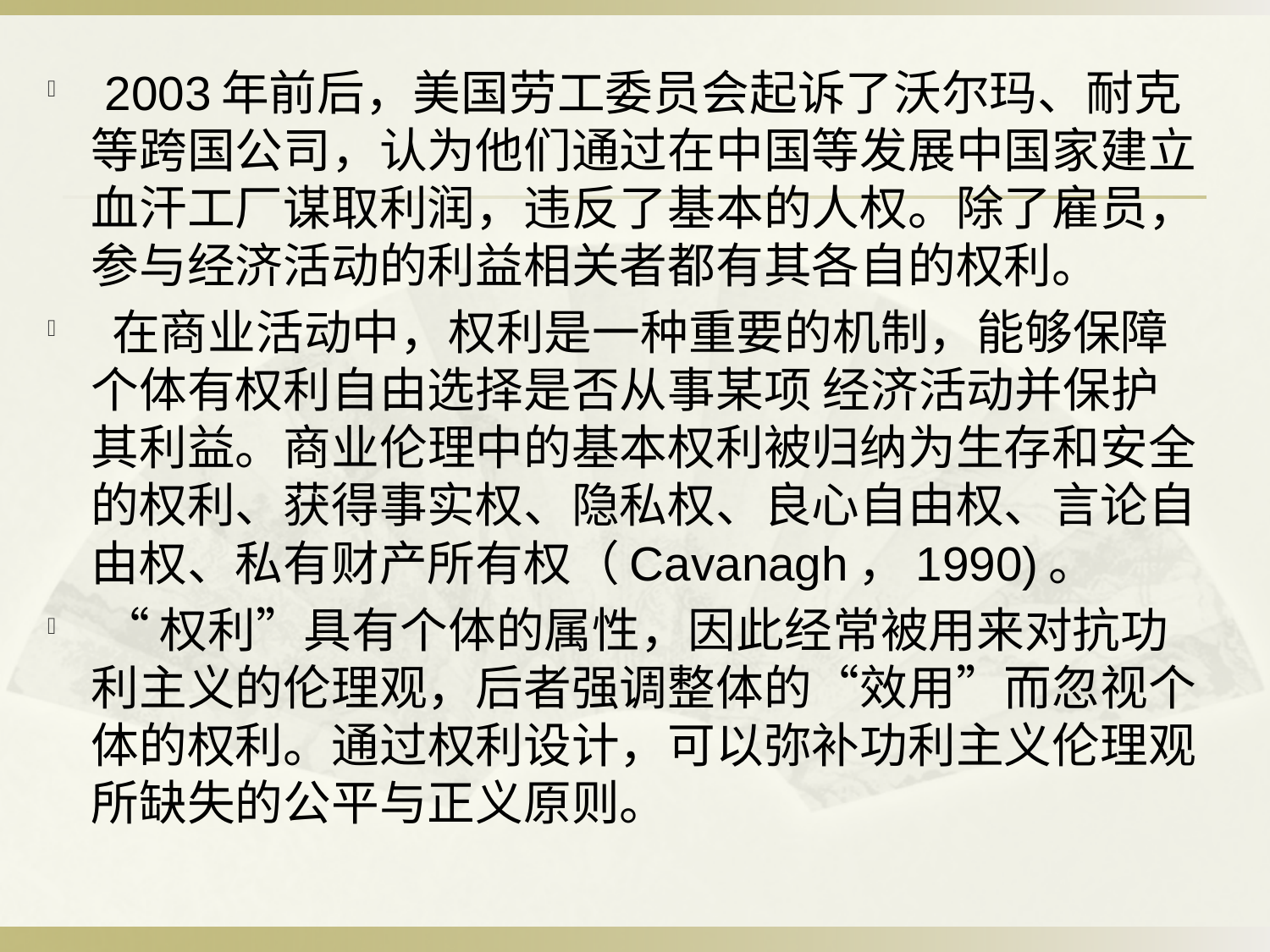

#
 2003年前后，美国劳工委员会起诉了沃尔玛、耐克等跨国公司，认为他们通过在中国等发展中国家建立血汗工厂谋取利润，违反了基本的人权。除了雇员，参与经济活动的利益相关者都有其各自的权利。
 在商业活动中，权利是一种重要的机制，能够保障个体有权利自由选择是否从事某项 经济活动并保护其利益。商业伦理中的基本权利被归纳为生存和安全的权利、获得事实权、隐私权、良心自由权、言论自由权、私有财产所有权（Cavanagh，1990)。
 “权利”具有个体的属性，因此经常被用来对抗功利主义的伦理观，后者强调整体的“效用”而忽视个体的权利。通过权利设计，可以弥补功利主义伦理观所缺失的公平与正义原则。